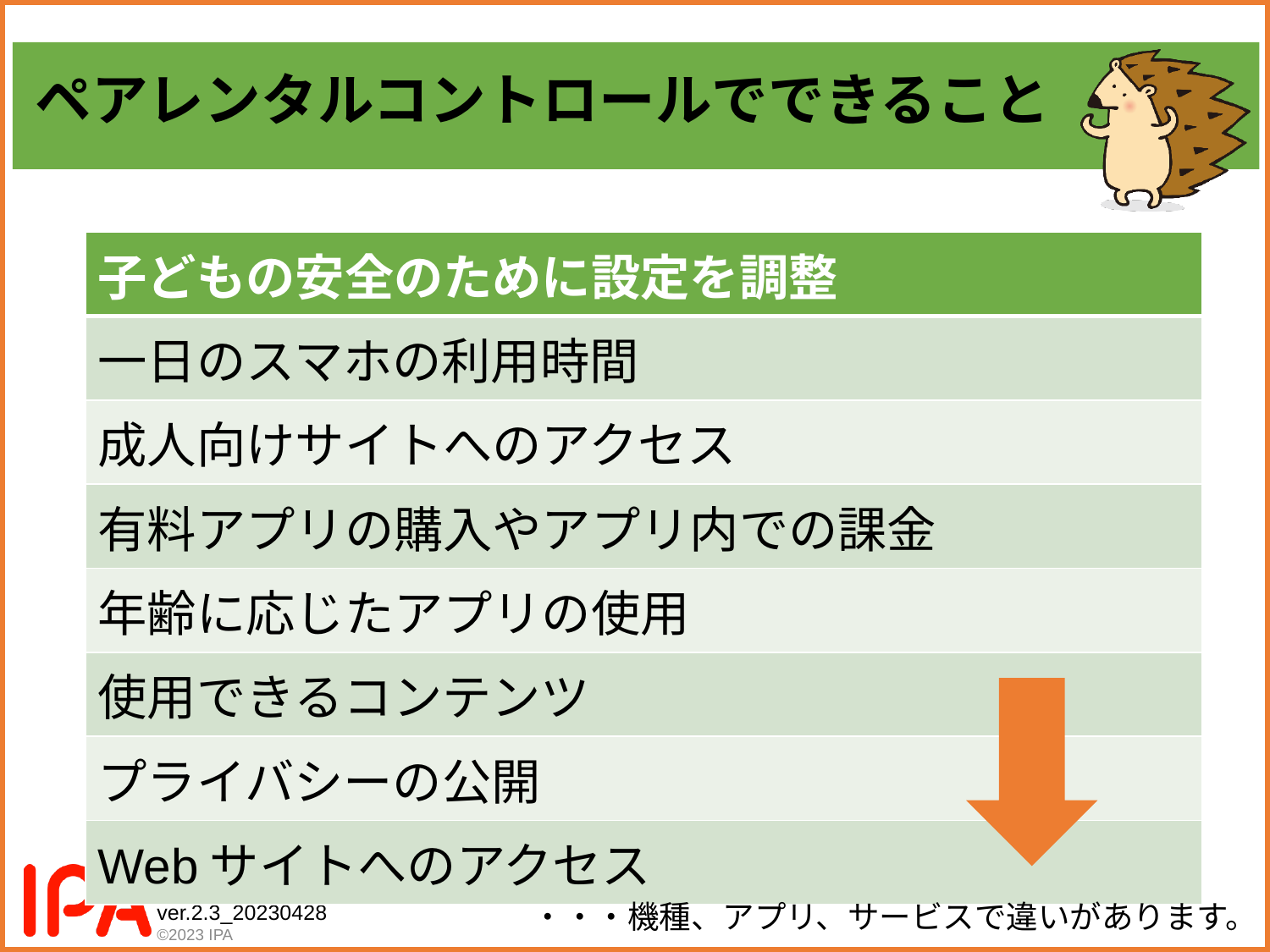

# ペアレンタルコントロールでできること
| 子どもの安全のために設定を調整 |
| --- |
| 一日のスマホの利用時間 |
| 成人向けサイトへのアクセス |
| 有料アプリの購入やアプリ内での課金 |
| 年齢に応じたアプリの使用 |
| 使用できるコンテンツ |
| プライバシーの公開 |
| Webサイトへのアクセス |

・・・機種、アプリ、サービスで違いがあります。